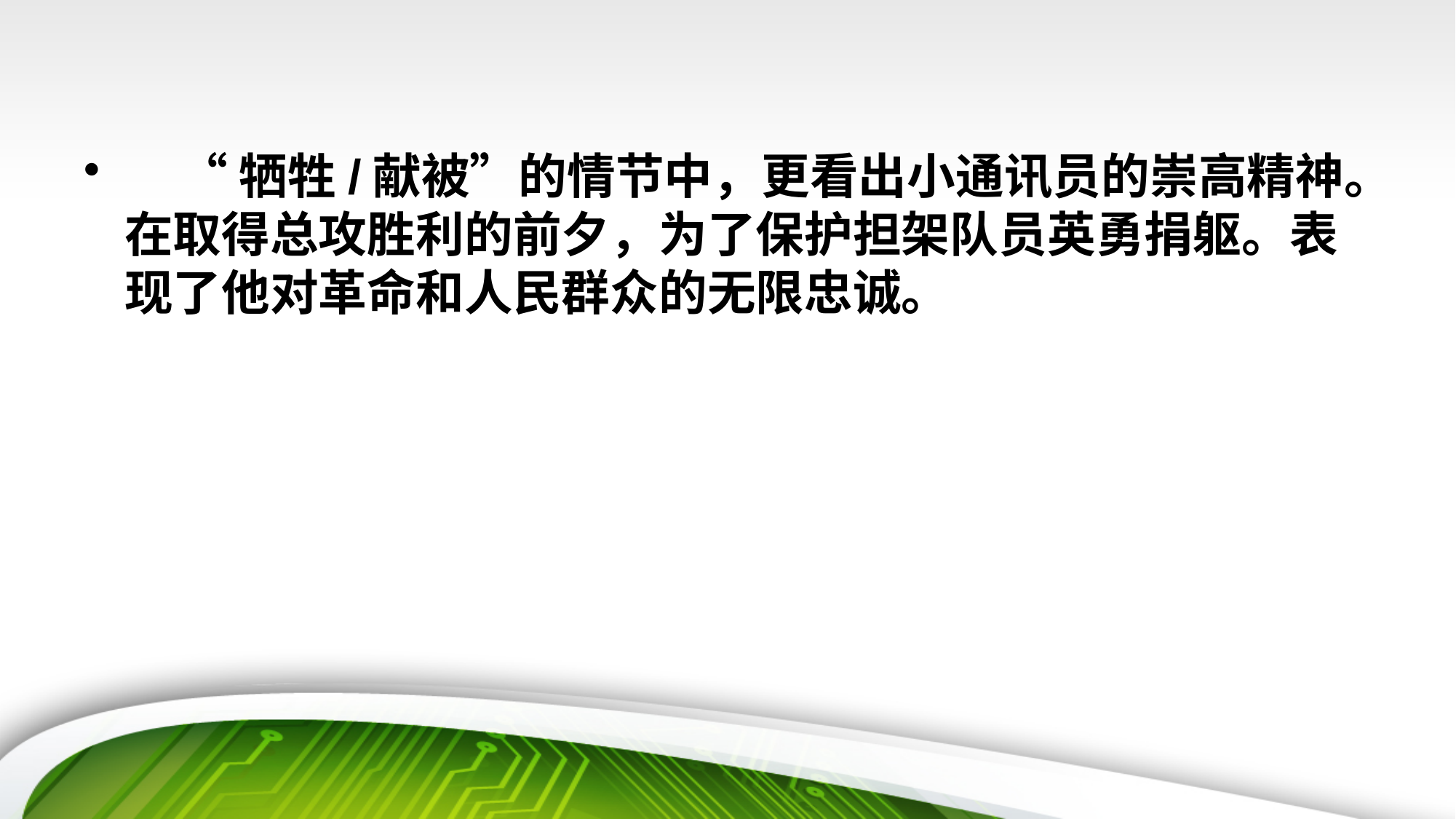

#
     “牺牲/献被”的情节中，更看出小通讯员的崇高精神。在取得总攻胜利的前夕，为了保护担架队员英勇捐躯。表现了他对革命和人民群众的无限忠诚。